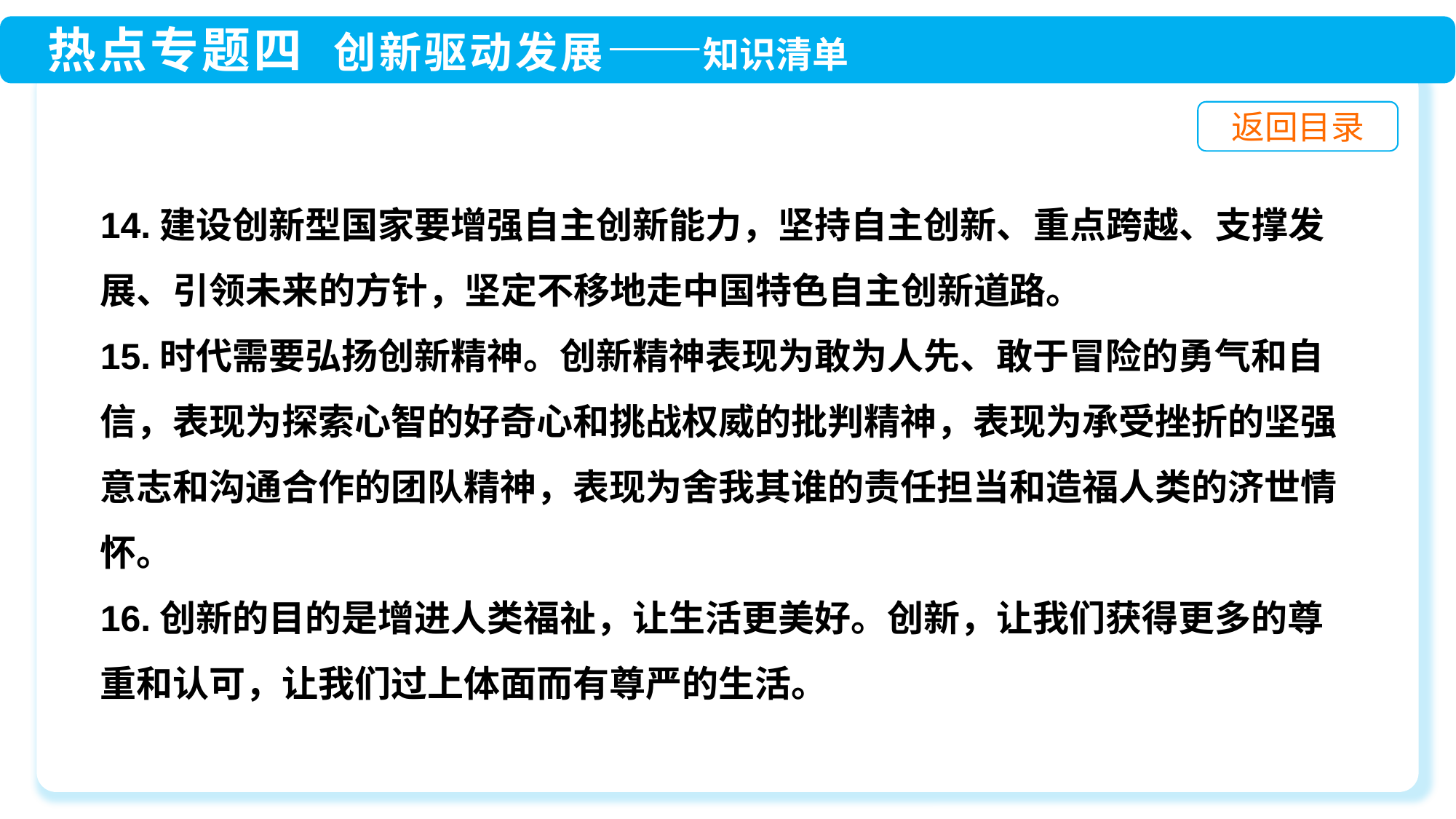

14.建设创新型国家要增强自主创新能力，坚持自主创新、重点跨越、支撑发展、引领未来的方针，坚定不移地走中国特色自主创新道路。
15.时代需要弘扬创新精神。创新精神表现为敢为人先、敢于冒险的勇气和自信，表现为探索心智的好奇心和挑战权威的批判精神，表现为承受挫折的坚强意志和沟通合作的团队精神，表现为舍我其谁的责任担当和造福人类的济世情怀。
16.创新的目的是增进人类福祉，让生活更美好。创新，让我们获得更多的尊重和认可，让我们过上体面而有尊严的生活。